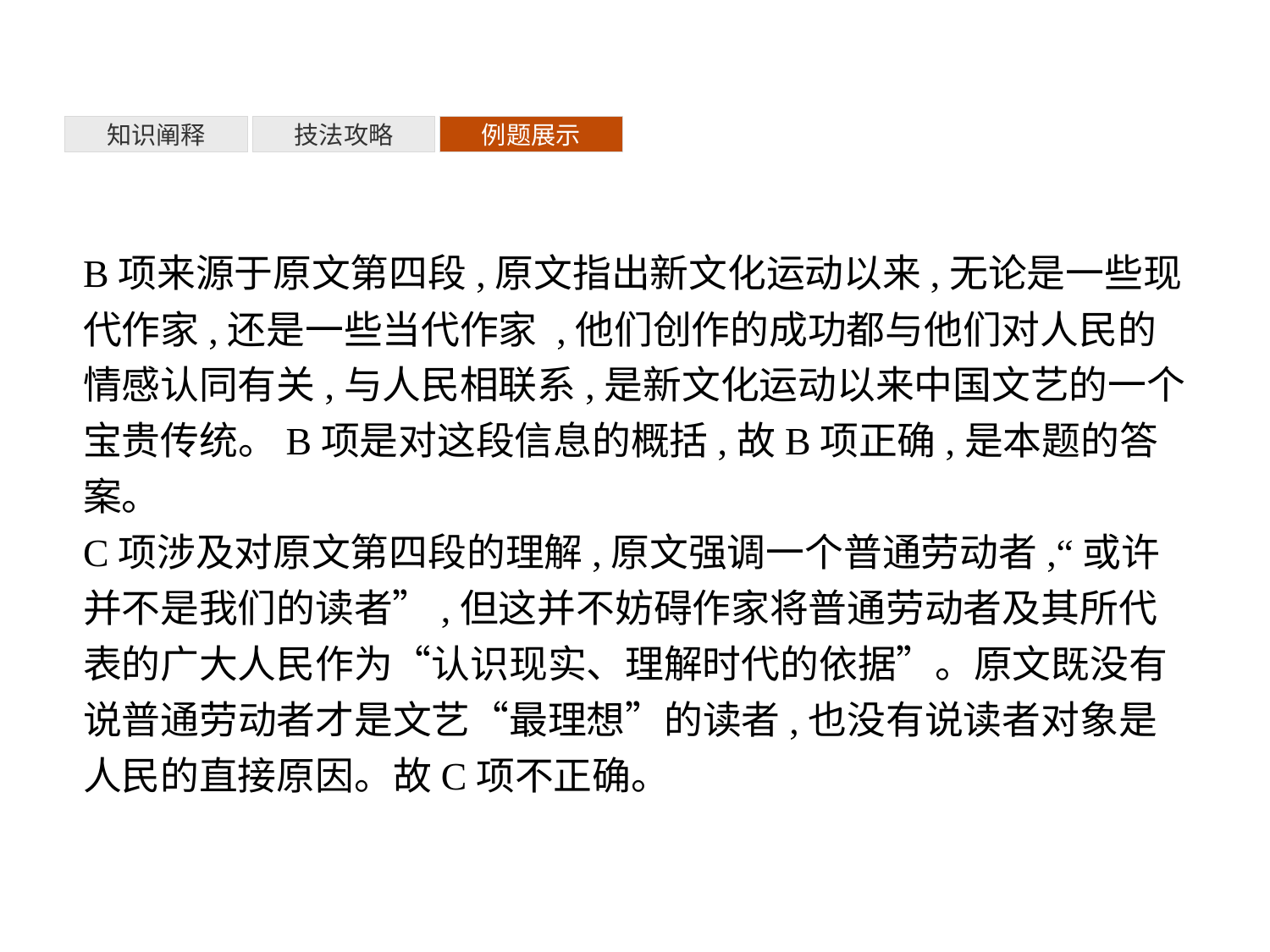

知识阐释
技法攻略
例题展示
B项来源于原文第四段,原文指出新文化运动以来,无论是一些现代作家,还是一些当代作家 ,他们创作的成功都与他们对人民的情感认同有关,与人民相联系,是新文化运动以来中国文艺的一个宝贵传统。B项是对这段信息的概括,故B项正确,是本题的答案。
C项涉及对原文第四段的理解,原文强调一个普通劳动者,“或许并不是我们的读者”,但这并不妨碍作家将普通劳动者及其所代表的广大人民作为“认识现实、理解时代的依据”。原文既没有说普通劳动者才是文艺“最理想”的读者,也没有说读者对象是人民的直接原因。故C项不正确。